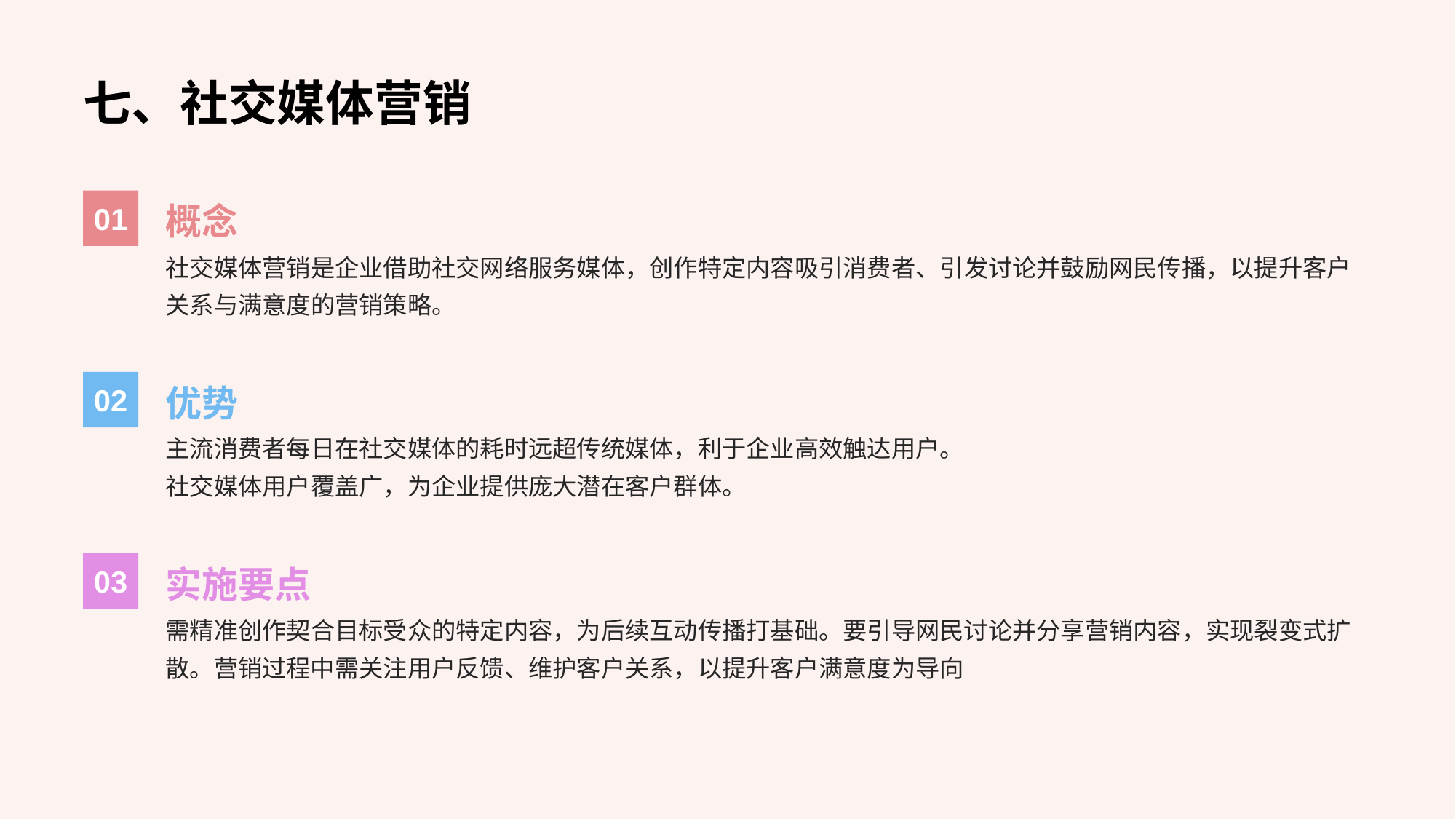

七、社交媒体营销
01
概念
社交媒体营销是企业借助社交网络服务媒体，创作特定内容吸引消费者、引发讨论并鼓励网民传播，以提升客户关系与满意度的营销策略。
02
优势
主流消费者每日在社交媒体的耗时远超传统媒体，利于企业高效触达用户。
社交媒体用户覆盖广，为企业提供庞大潜在客户群体。
03
实施要点
需精准创作契合目标受众的特定内容，为后续互动传播打基础。要引导网民讨论并分享营销内容，实现裂变式扩散。营销过程中需关注用户反馈、维护客户关系，以提升客户满意度为导向